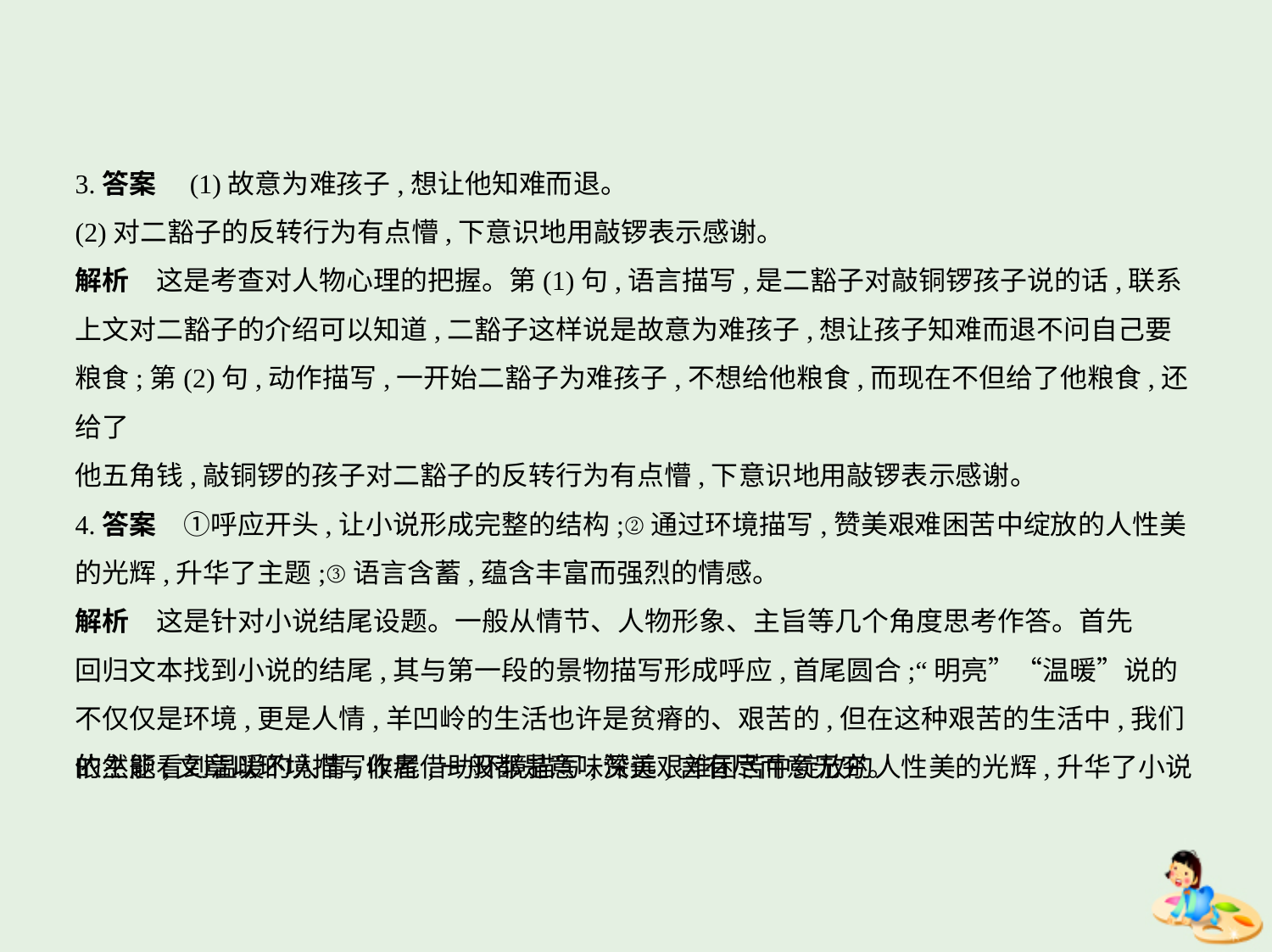

3.答案　(1)故意为难孩子,想让他知难而退。
(2)对二豁子的反转行为有点懵,下意识地用敲锣表示感谢。
解析　这是考查对人物心理的把握。第(1)句,语言描写,是二豁子对敲铜锣孩子说的话,联系
上文对二豁子的介绍可以知道,二豁子这样说是故意为难孩子,想让孩子知难而退不问自己要
粮食;第(2)句,动作描写,一开始二豁子为难孩子,不想给他粮食,而现在不但给了他粮食,还给了
他五角钱,敲铜锣的孩子对二豁子的反转行为有点懵,下意识地用敲锣表示感谢。
4.答案　①呼应开头,让小说形成完整的结构;②通过环境描写,赞美艰难困苦中绽放的人性美
的光辉,升华了主题;③语言含蓄,蕴含丰富而强烈的情感。
解析　这是针对小说结尾设题。一般从情节、人物形象、主旨等几个角度思考作答。首先
回归文本找到小说的结尾,其与第一段的景物描写形成呼应,首尾圆合;“明亮”“温暖”说的
不仅仅是环境,更是人情,羊凹岭的生活也许是贫瘠的、艰苦的,但在这种艰苦的生活中,我们
依然能看到温暖的人情,作者借助环境描写,赞美艰难困苦中绽放的人性美的光辉,升华了小说
的主题;文章以环境描写收尾,一般都是意味深远,言有尽而意无穷。